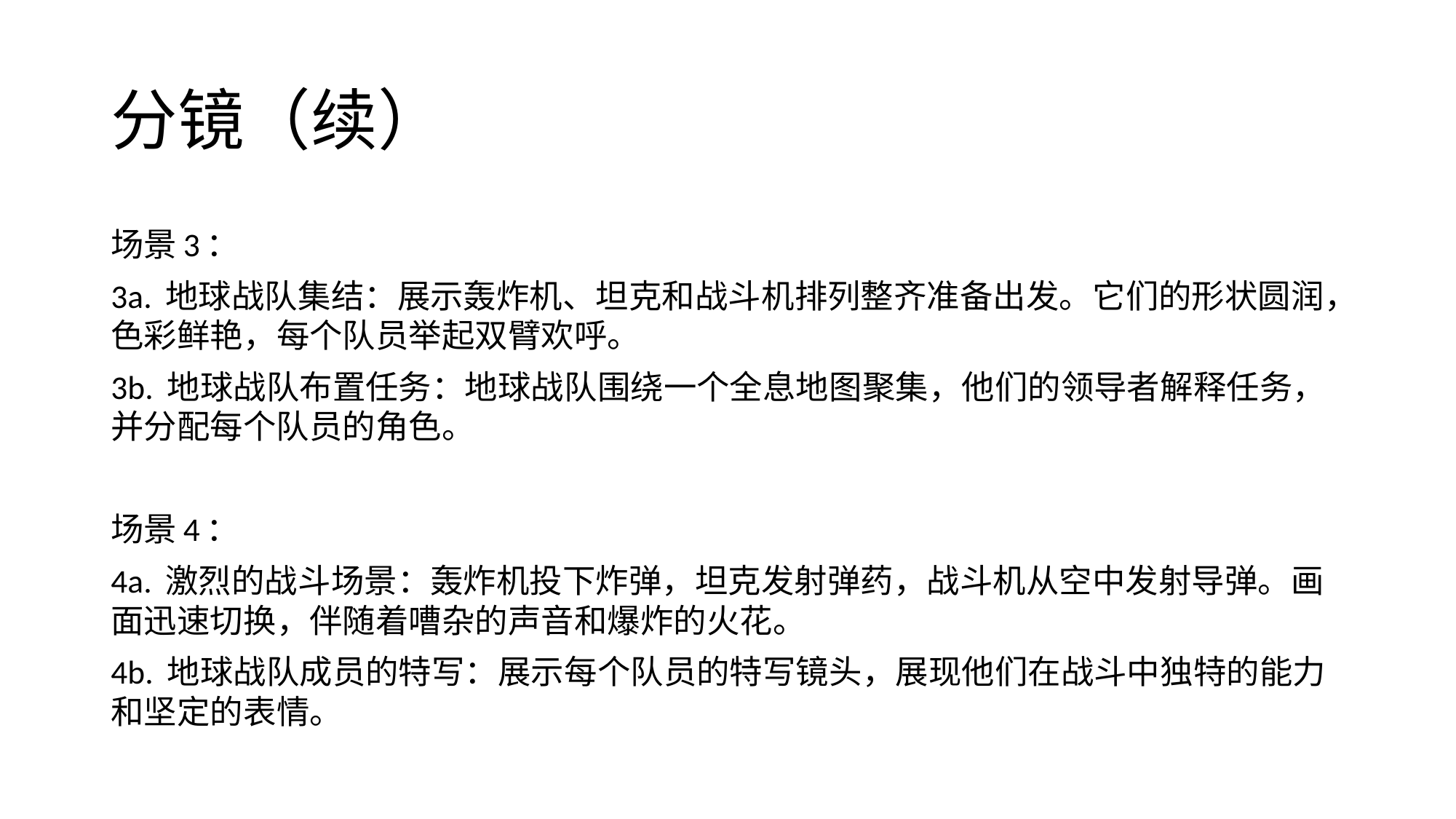

# 分镜（续）
场景3：
3a. 地球战队集结：展示轰炸机、坦克和战斗机排列整齐准备出发。它们的形状圆润，色彩鲜艳，每个队员举起双臂欢呼。
3b. 地球战队布置任务：地球战队围绕一个全息地图聚集，他们的领导者解释任务，并分配每个队员的角色。

场景4：
4a. 激烈的战斗场景：轰炸机投下炸弹，坦克发射弹药，战斗机从空中发射导弹。画面迅速切换，伴随着嘈杂的声音和爆炸的火花。
4b. 地球战队成员的特写：展示每个队员的特写镜头，展现他们在战斗中独特的能力和坚定的表情。